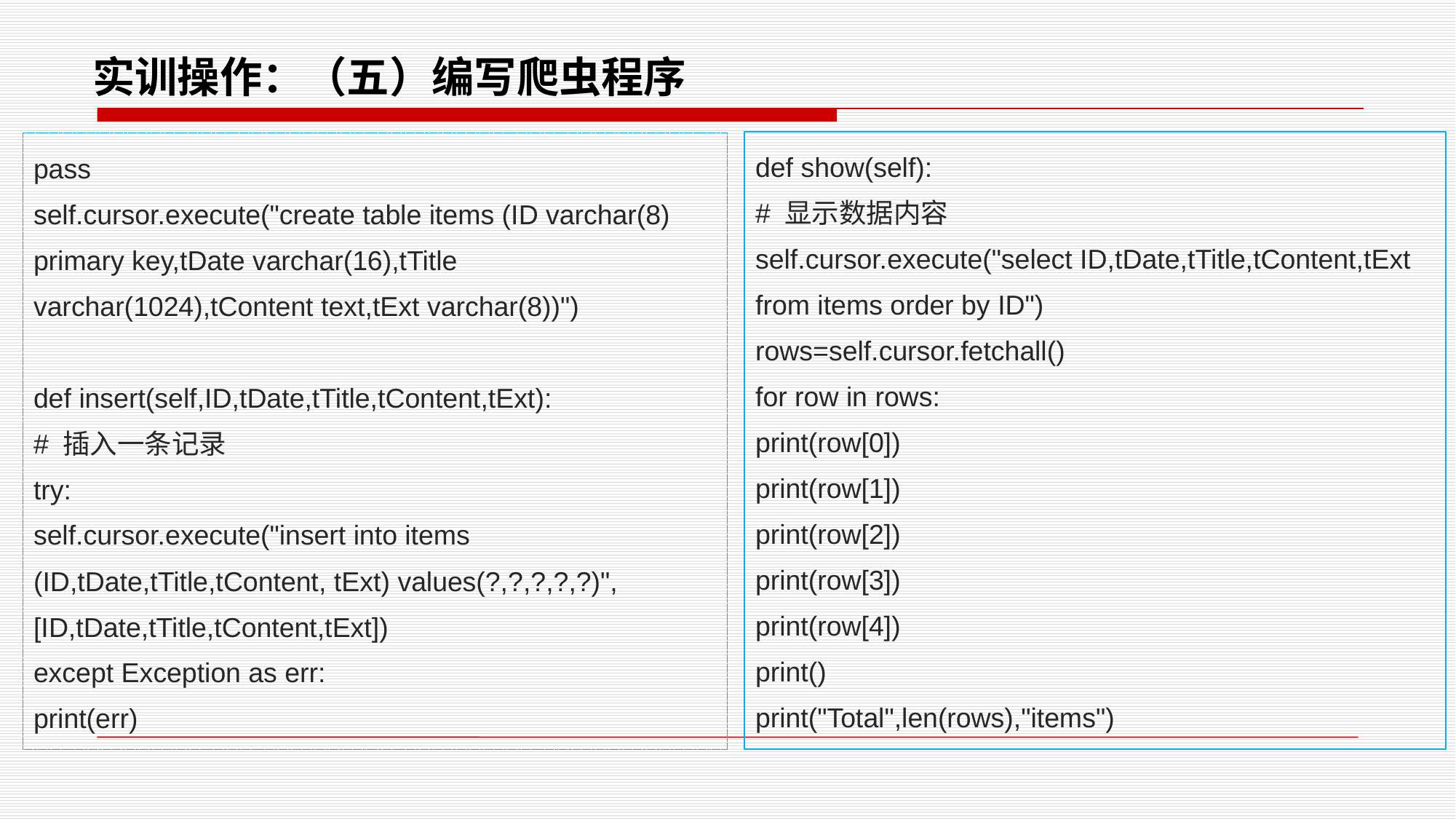

# 实训操作：（五）编写爬虫程序
def show(self):
# 显示数据内容
self.cursor.execute("select ID,tDate,tTitle,tContent,tExt from items order by ID")
rows=self.cursor.fetchall()
for row in rows:
print(row[0])
print(row[1])
print(row[2])
print(row[3])
print(row[4])
print()
print("Total",len(rows),"items")
pass
self.cursor.execute("create table items (ID varchar(8) primary key,tDate varchar(16),tTitle varchar(1024),tContent text,tExt varchar(8))")

def insert(self,ID,tDate,tTitle,tContent,tExt):
# 插入一条记录
try:
self.cursor.execute("insert into items (ID,tDate,tTitle,tContent, tExt) values(?,?,?,?,?)", [ID,tDate,tTitle,tContent,tExt])
except Exception as err:
print(err)